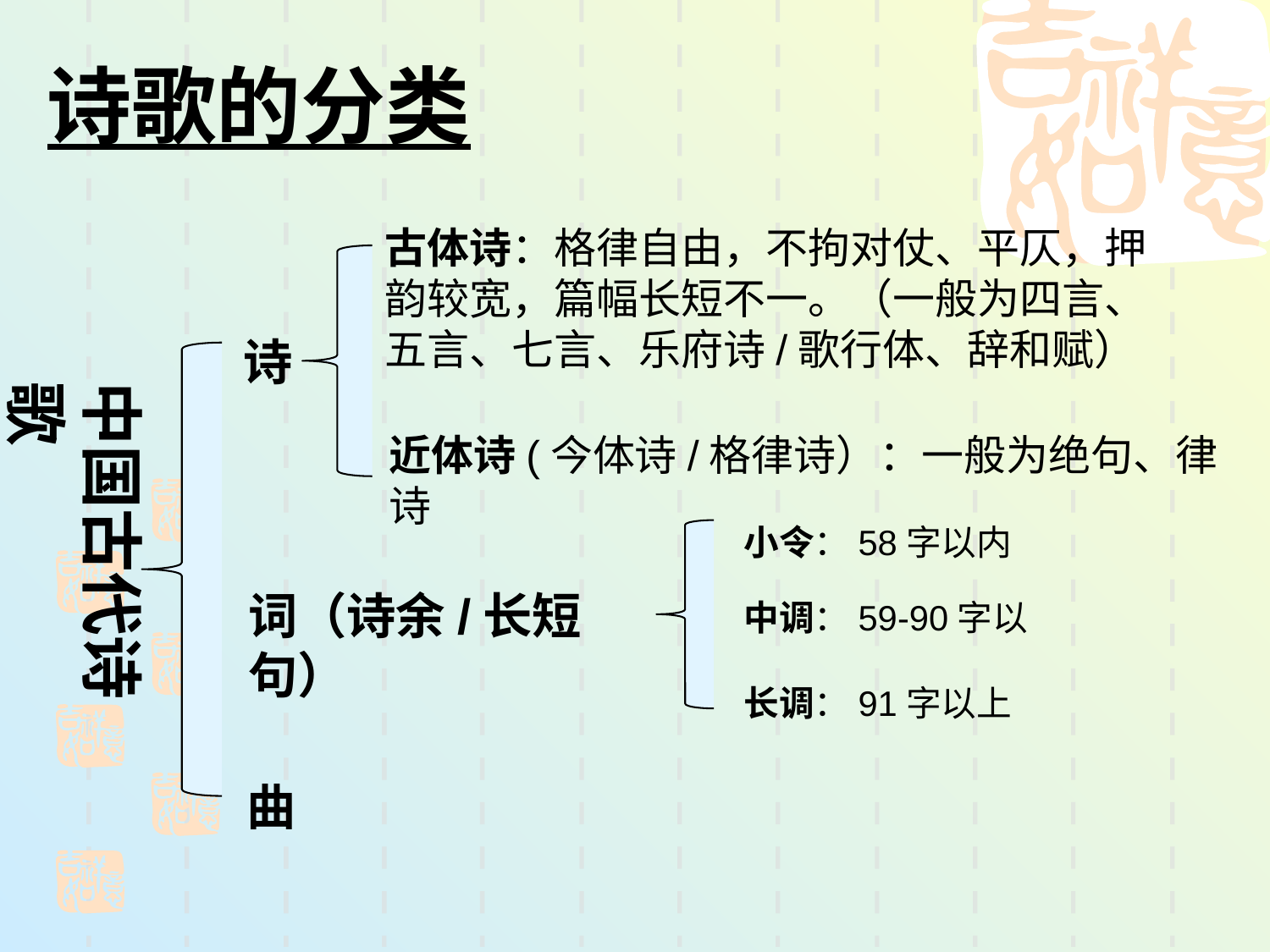

诗歌的分类
古体诗：格律自由，不拘对仗、平仄，押韵较宽，篇幅长短不一。（一般为四言、五言、七言、乐府诗/歌行体、辞和赋）

诗

中国古代诗歌
近体诗(今体诗/格律诗）：一般为绝句、律诗
小令：58字以内

词（诗余/长短句）
中调：59-90字以
长调：91字以上
曲